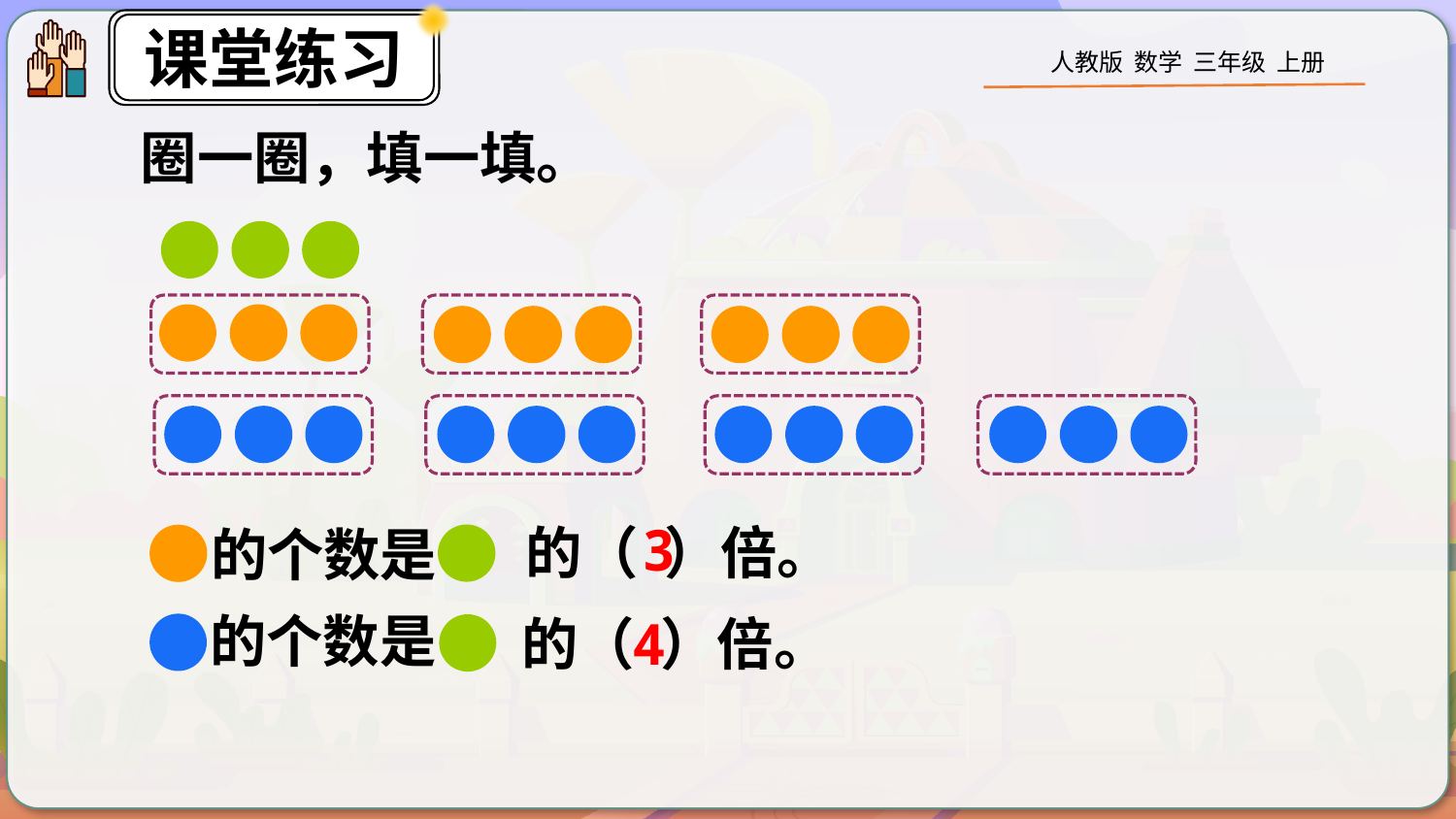

圈一圈，填一填。

3
的（  ）倍。
的个数是

的个数是
的（  ）倍。

4